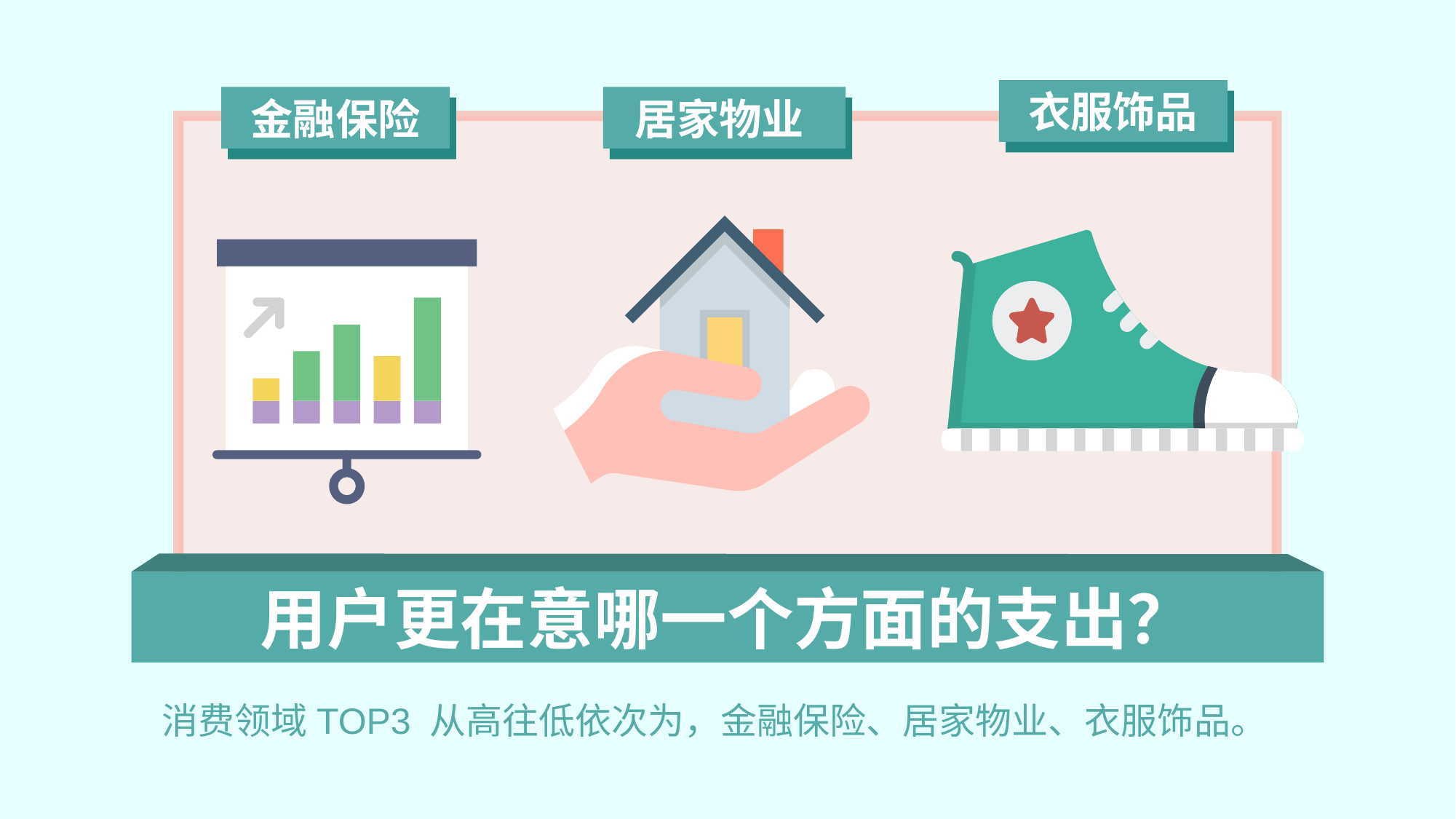

衣服饰品
衣服饰品
金融保险
金融保险
居家物业
居家物业

用户更在意哪一个方面的支出？
消费领域TOP3 从高往低依次为，金融保险、居家物业、衣服饰品。